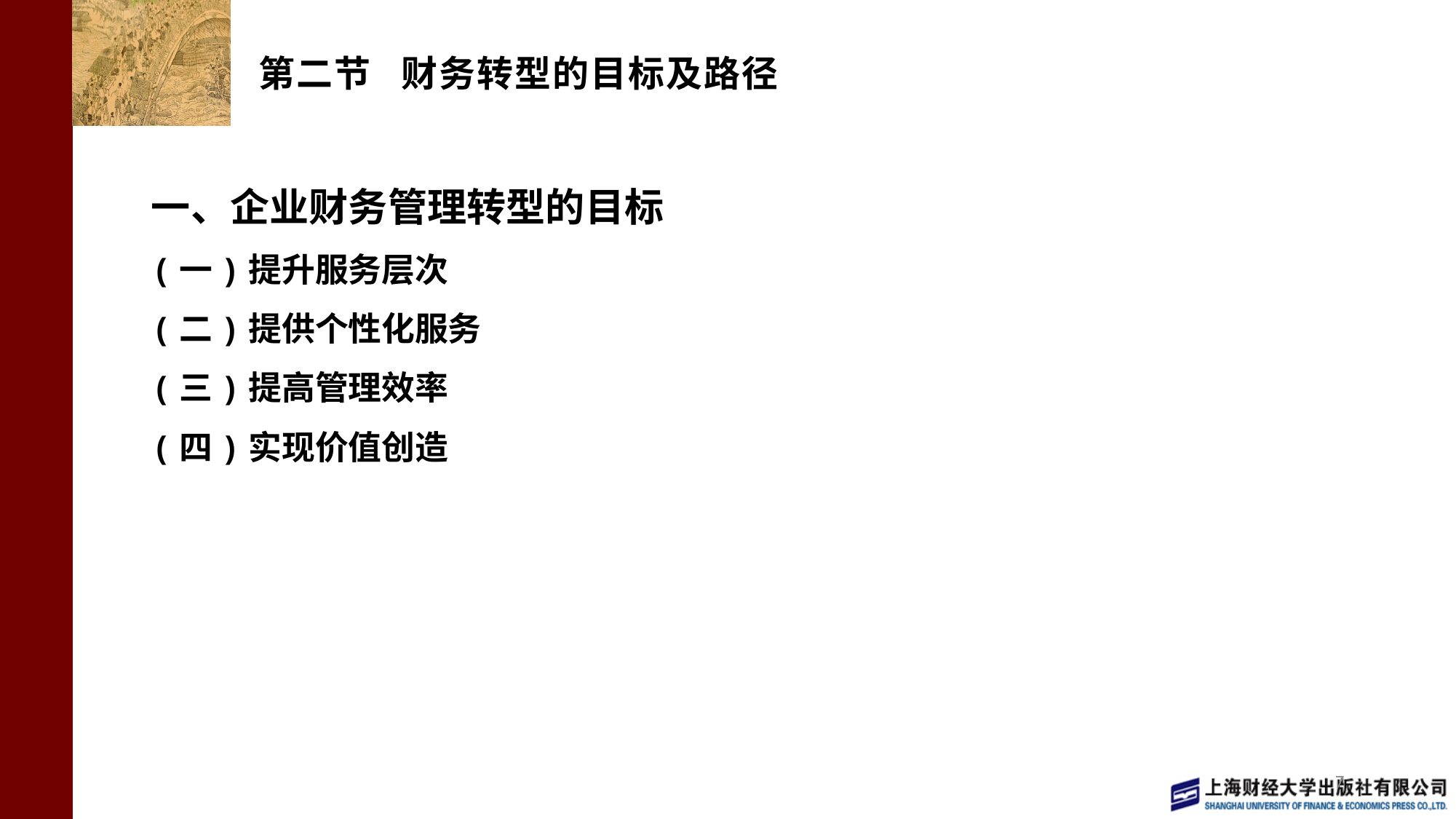

# 第二节   财务转型的目标及路径
一、企业财务管理转型的目标
(一)提升服务层次
(二)提供个性化服务
(三)提高管理效率
(四)实现价值创造

7